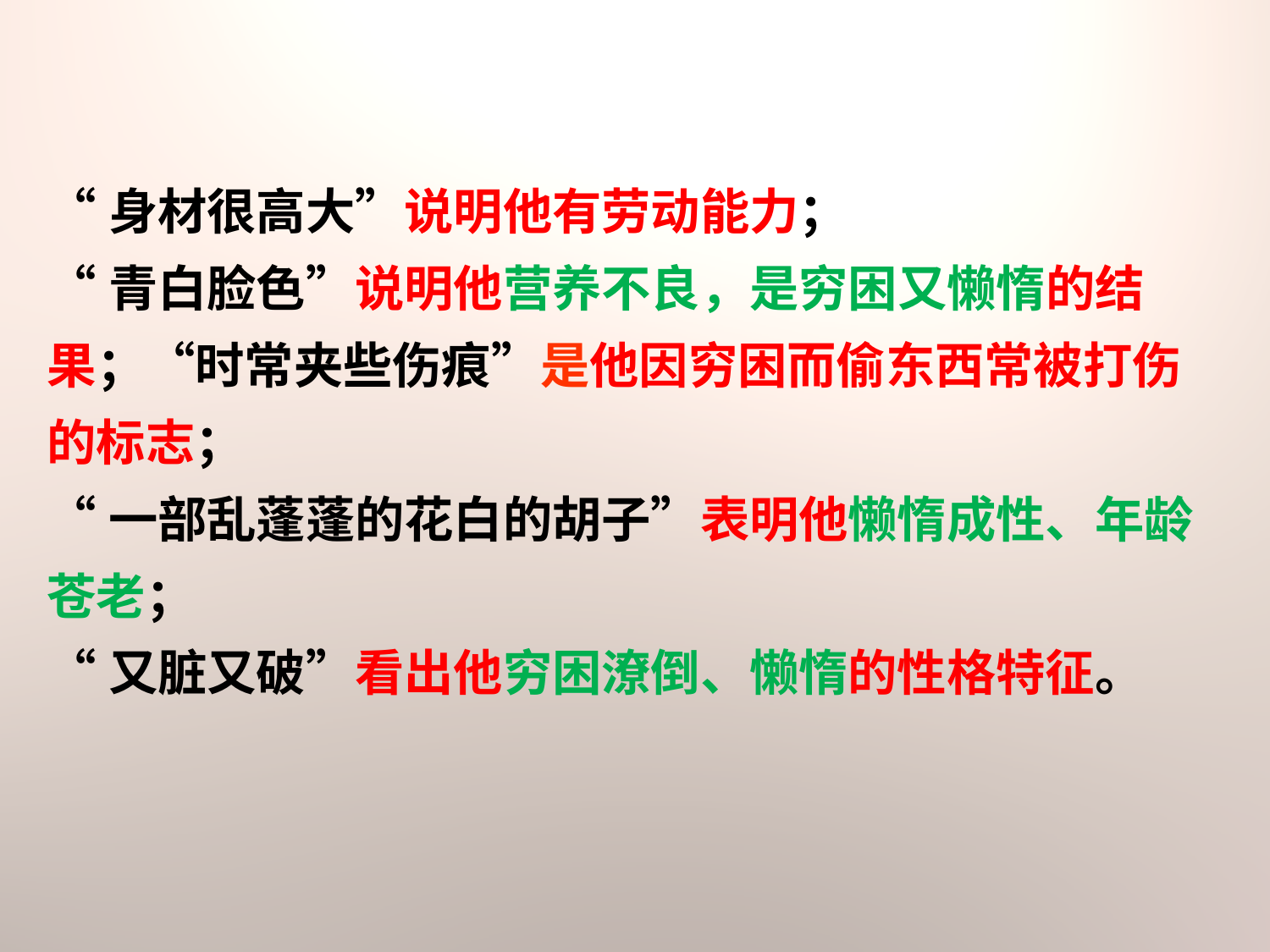

“身材很高大”说明他有劳动能力；
“青白脸色”说明他营养不良，是穷困又懒惰的结果；“时常夹些伤痕”是他因穷困而偷东西常被打伤的标志；
“一部乱蓬蓬的花白的胡子”表明他懒惰成性、年龄苍老；
“又脏又破”看出他穷困潦倒、懒惰的性格特征。